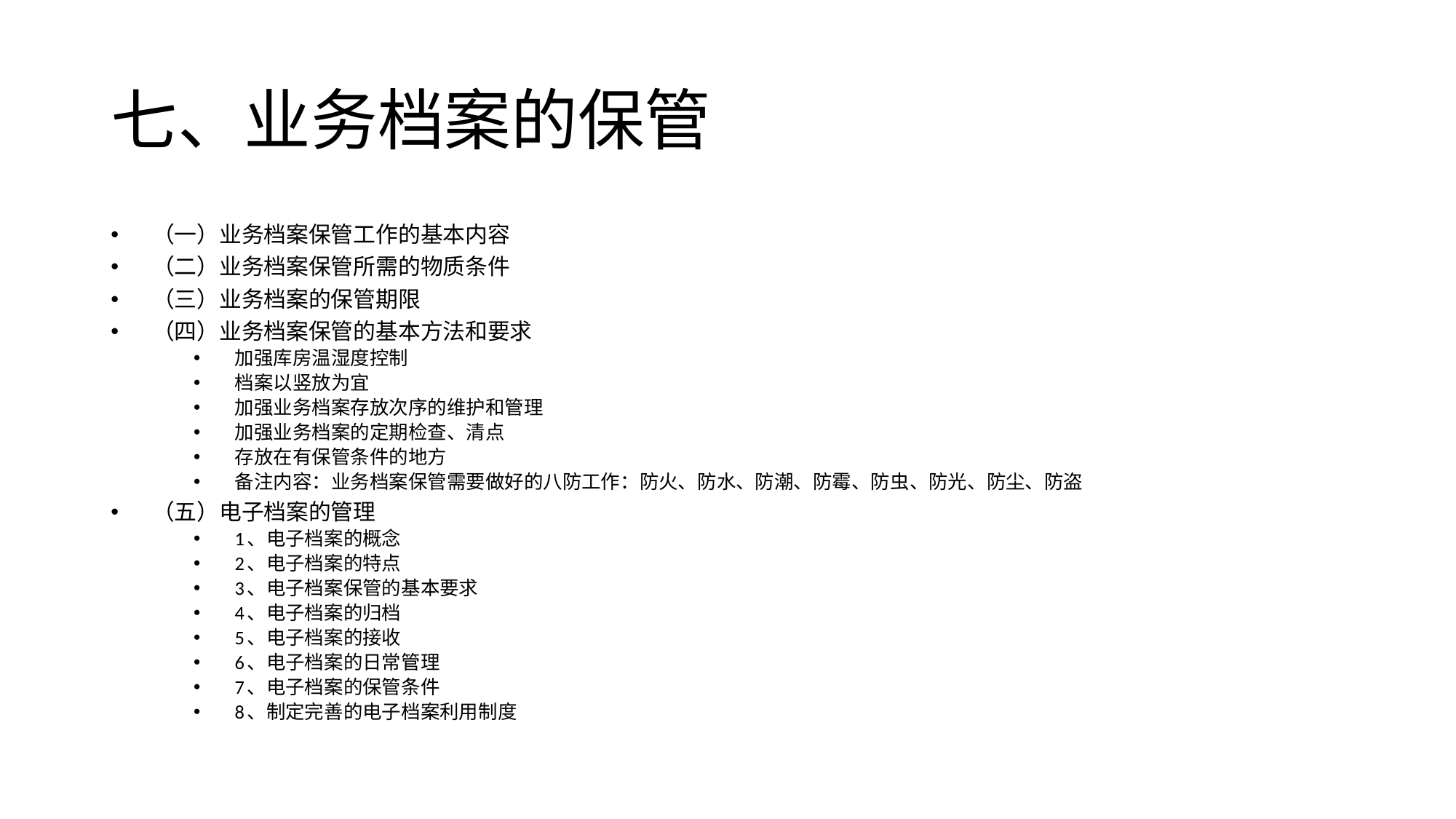

# 七、业务档案的保管
（一）业务档案保管工作的基本内容
（二）业务档案保管所需的物质条件
（三）业务档案的保管期限
（四）业务档案保管的基本方法和要求
加强库房温湿度控制
档案以竖放为宜
加强业务档案存放次序的维护和管理
加强业务档案的定期检查、清点
存放在有保管条件的地方
备注内容：业务档案保管需要做好的八防工作：防火、防水、防潮、防霉、防虫、防光、防尘、防盗
（五）电子档案的管理
1、电子档案的概念
2、电子档案的特点
3、电子档案保管的基本要求
4、电子档案的归档
5、电子档案的接收
6、电子档案的日常管理
7、电子档案的保管条件
8、制定完善的电子档案利用制度